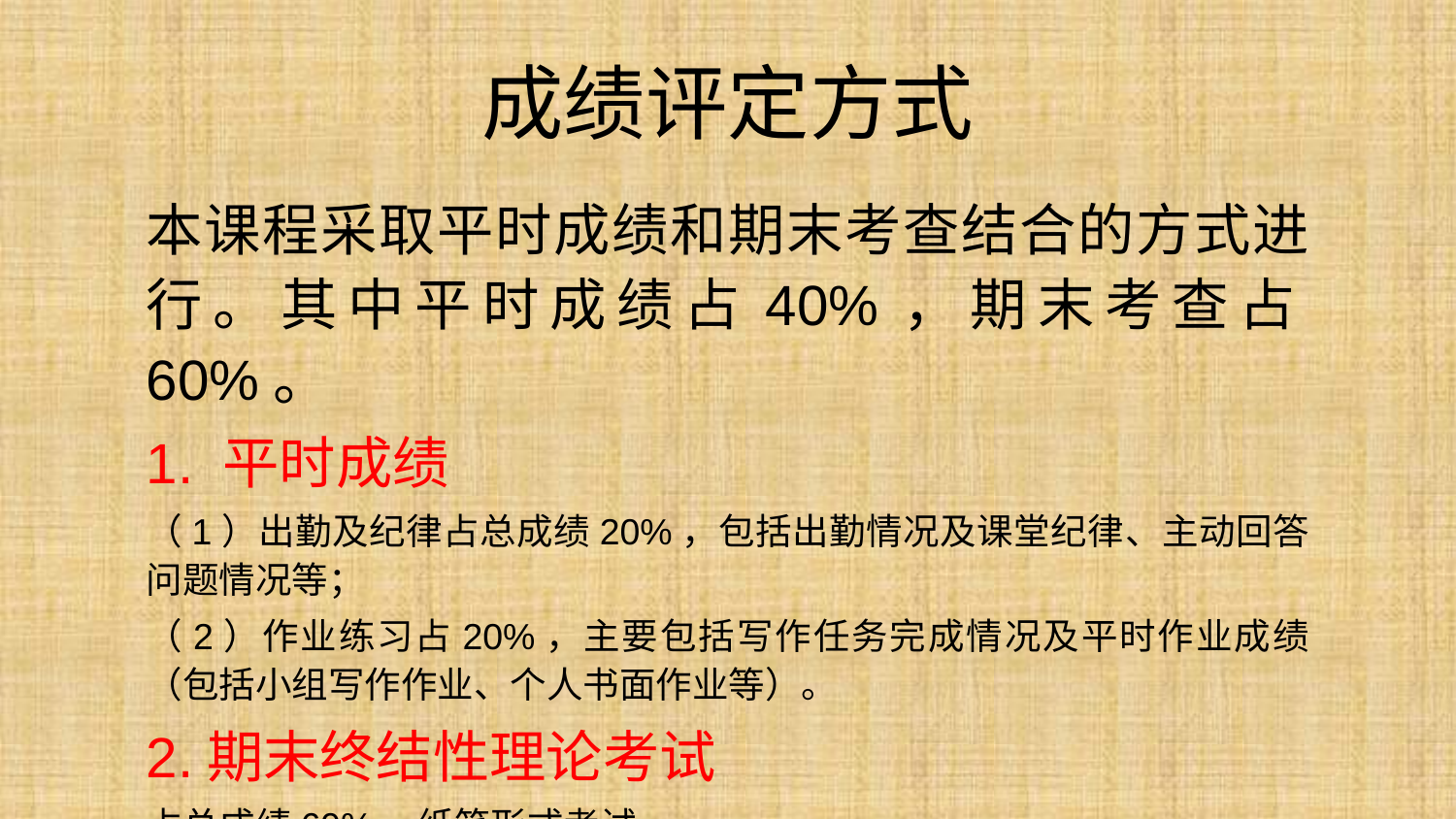

# 成绩评定方式
本课程采取平时成绩和期末考查结合的方式进行。其中平时成绩占40%，期末考查占60%。
1. 平时成绩
（1）出勤及纪律占总成绩20%，包括出勤情况及课堂纪律、主动回答问题情况等；
（2）作业练习占20%，主要包括写作任务完成情况及平时作业成绩（包括小组写作作业、个人书面作业等）。
2.期末终结性理论考试
占总成绩60%，纸笔形式考试。